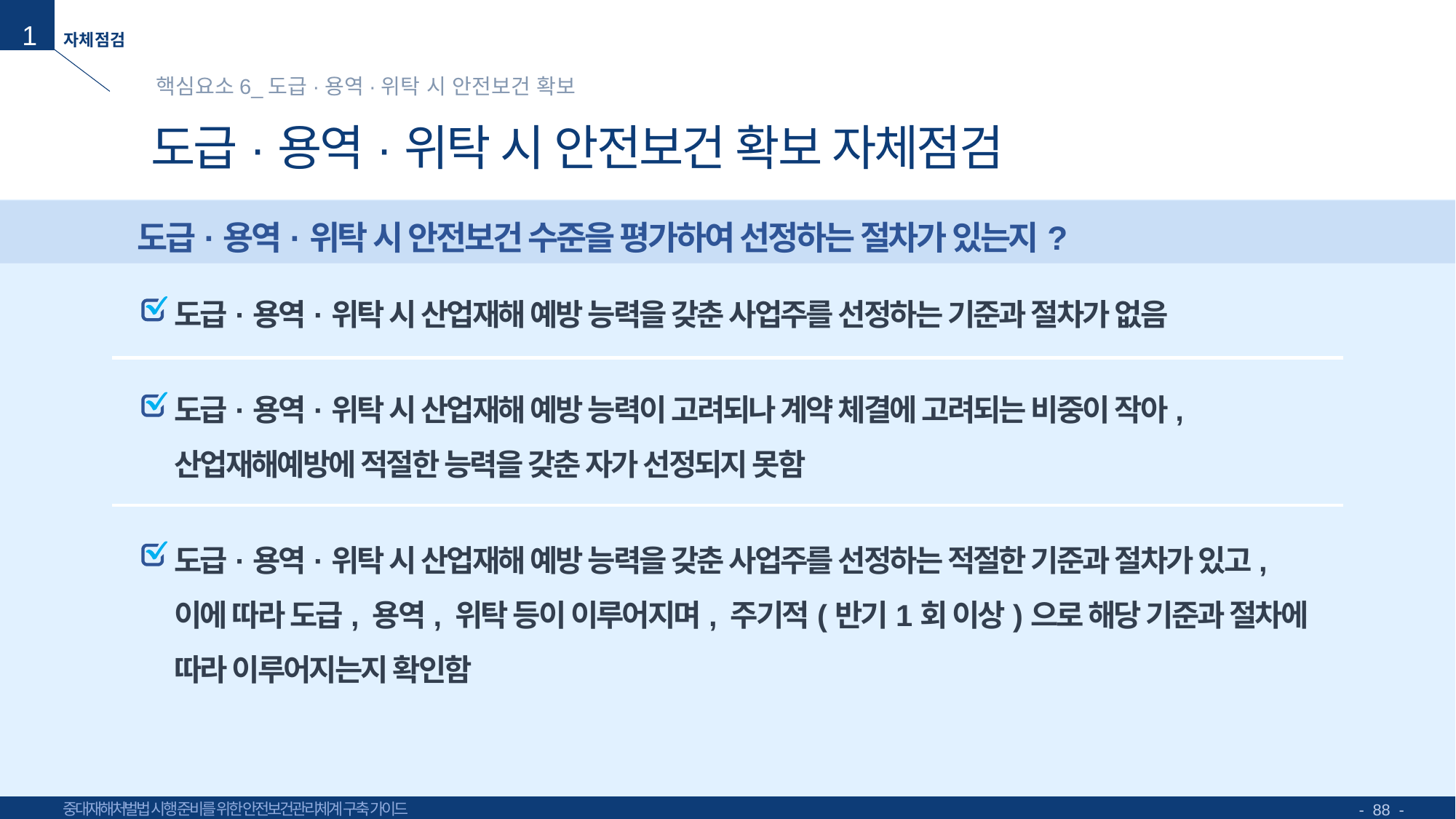

1
핵심요소6_도급·용역·위탁 시 안전보건 확보
# 도급·용역·위탁 시 안전보건 확보 자체점검

도급·용역·위탁 시 안전보건 수준을 평가하여 선정하는 절차가 있는지?
도급·용역·위탁 시 산업재해 예방 능력을 갖춘 사업주를 선정하는 기준과 절차가 없음
도급·용역·위탁 시 산업재해 예방 능력이 고려되나 계약 체결에 고려되는 비중이 작아,
산업재해예방에 적절한 능력을 갖춘 자가 선정되지 못함
도급·용역·위탁 시 산업재해 예방 능력을 갖춘 사업주를 선정하는 적절한 기준과 절차가 있고,
이에 따라 도급, 용역, 위탁 등이 이루어지며, 주기적(반기1회 이상)으로 해당 기준과 절차에
따라 이루어지는지 확인함

-  88  -